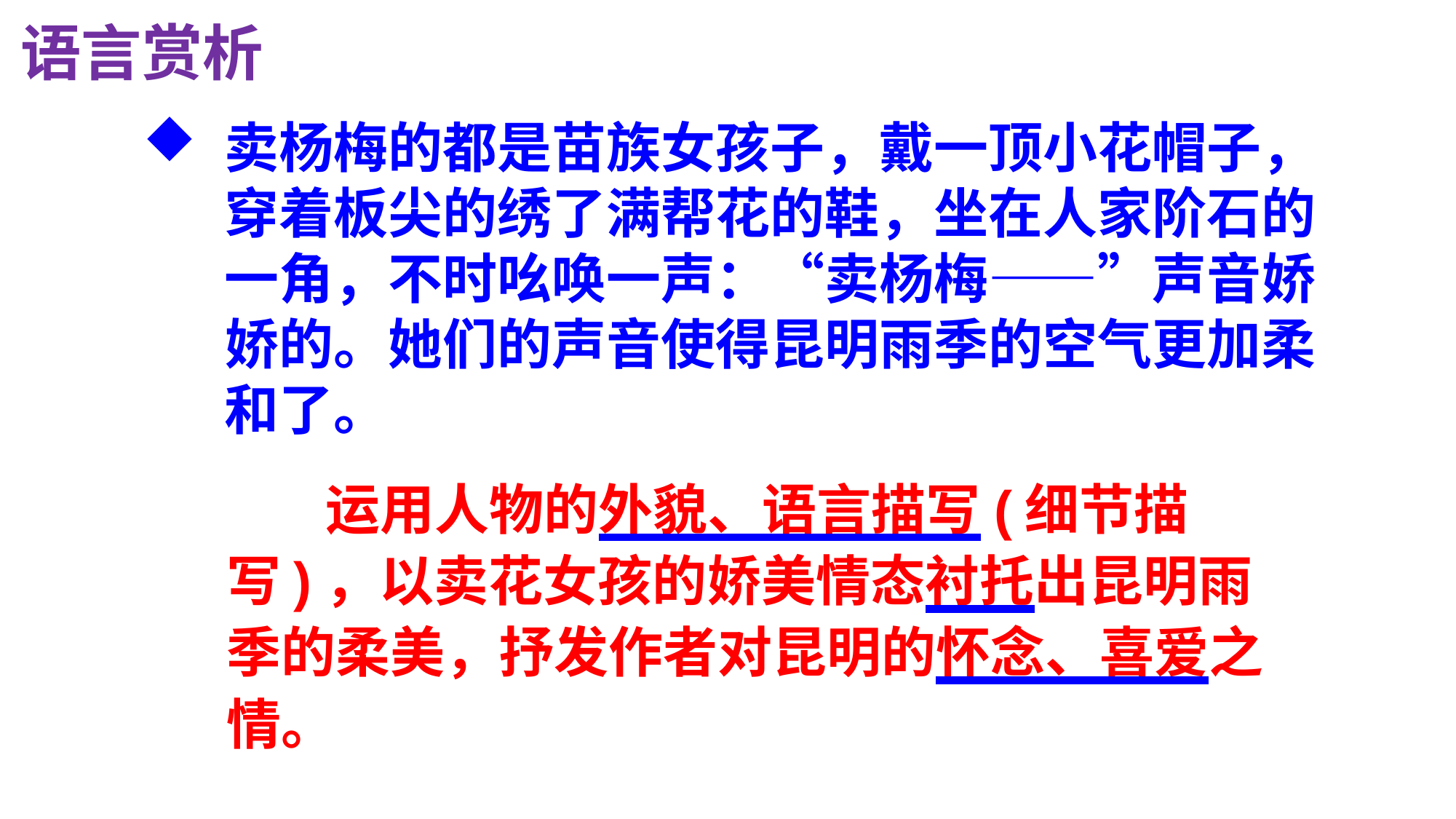

语言赏析
卖杨梅的都是苗族女孩子，戴一顶小花帽子，穿着板尖的绣了满帮花的鞋，坐在人家阶石的一角，不时吆唤一声：“卖杨梅——”声音娇娇的。她们的声音使得昆明雨季的空气更加柔和了。
       运用人物的外貌、语言描写(细节描写)，以卖花女孩的娇美情态衬托出昆明雨季的柔美，抒发作者对昆明的怀念、喜爱之情。